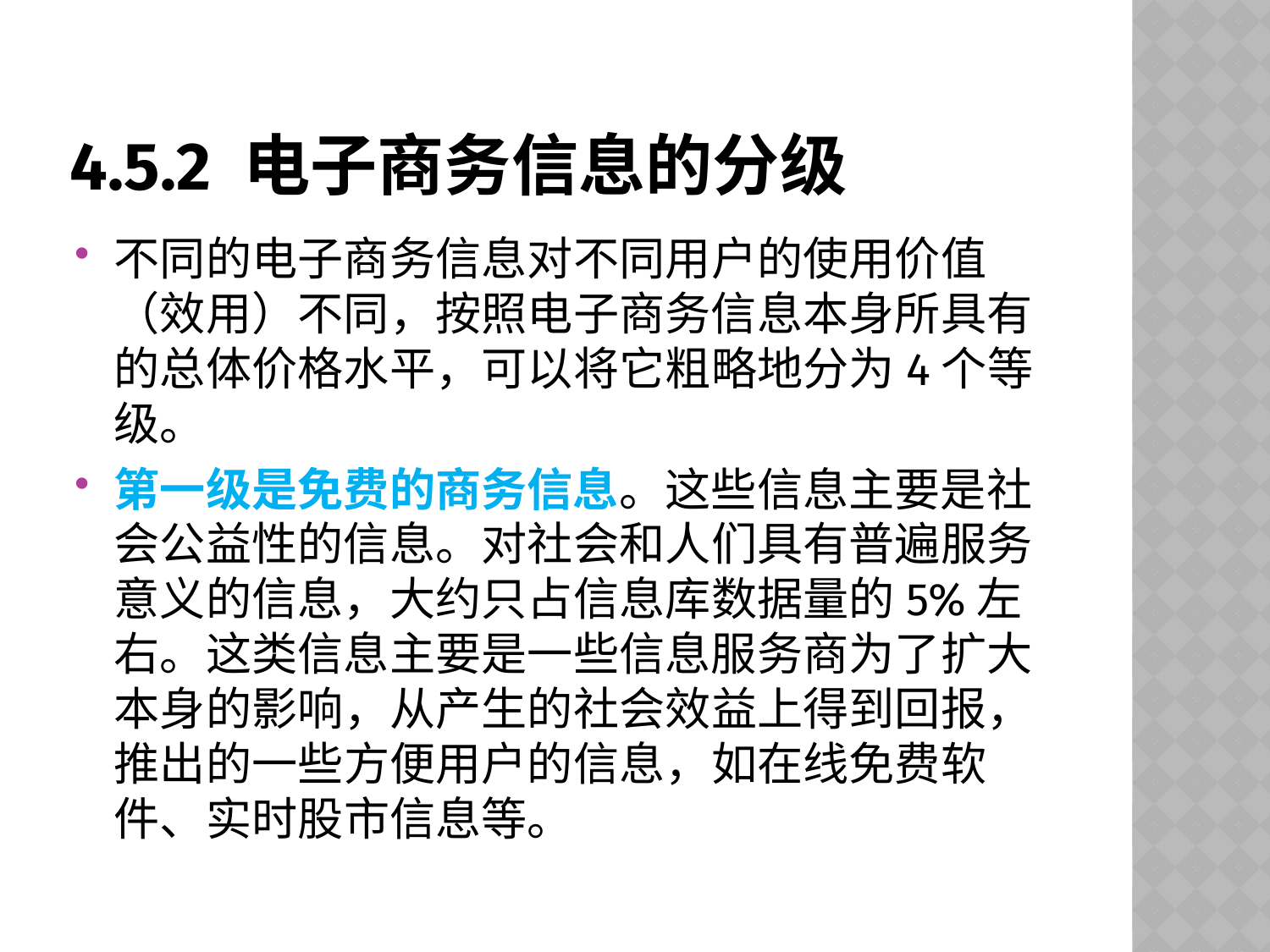

# 4.5.2 电子商务信息的分级
不同的电子商务信息对不同用户的使用价值（效用）不同，按照电子商务信息本身所具有的总体价格水平，可以将它粗略地分为4个等级。
第一级是免费的商务信息。这些信息主要是社会公益性的信息。对社会和人们具有普遍服务意义的信息，大约只占信息库数据量的5%左右。这类信息主要是一些信息服务商为了扩大本身的影响，从产生的社会效益上得到回报，推出的一些方便用户的信息，如在线免费软件、实时股市信息等。